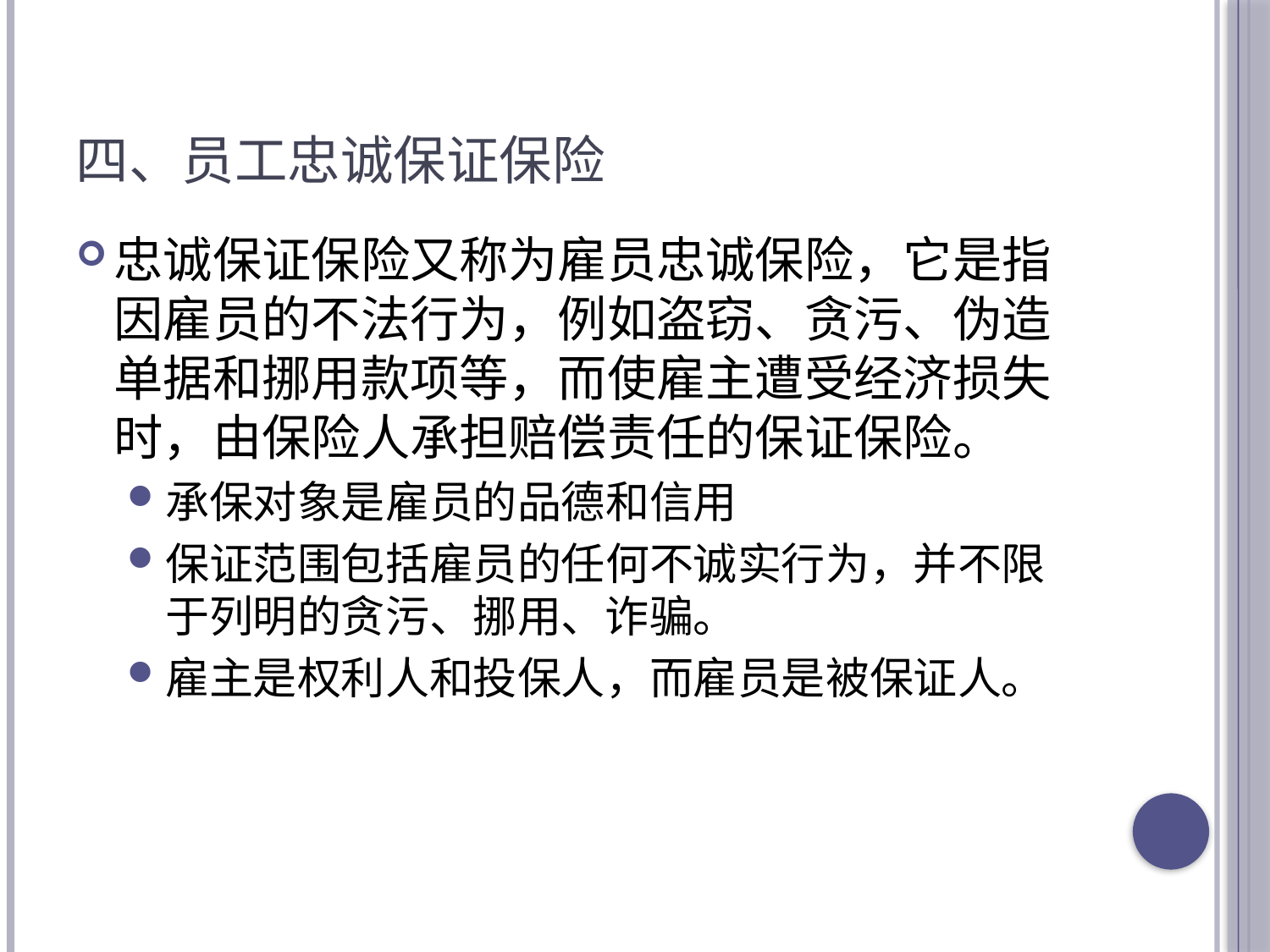

# 四、员工忠诚保证保险
忠诚保证保险又称为雇员忠诚保险，它是指因雇员的不法行为，例如盗窃、贪污、伪造单据和挪用款项等，而使雇主遭受经济损失时，由保险人承担赔偿责任的保证保险。
承保对象是雇员的品德和信用
保证范围包括雇员的任何不诚实行为，并不限于列明的贪污、挪用、诈骗。
雇主是权利人和投保人，而雇员是被保证人。